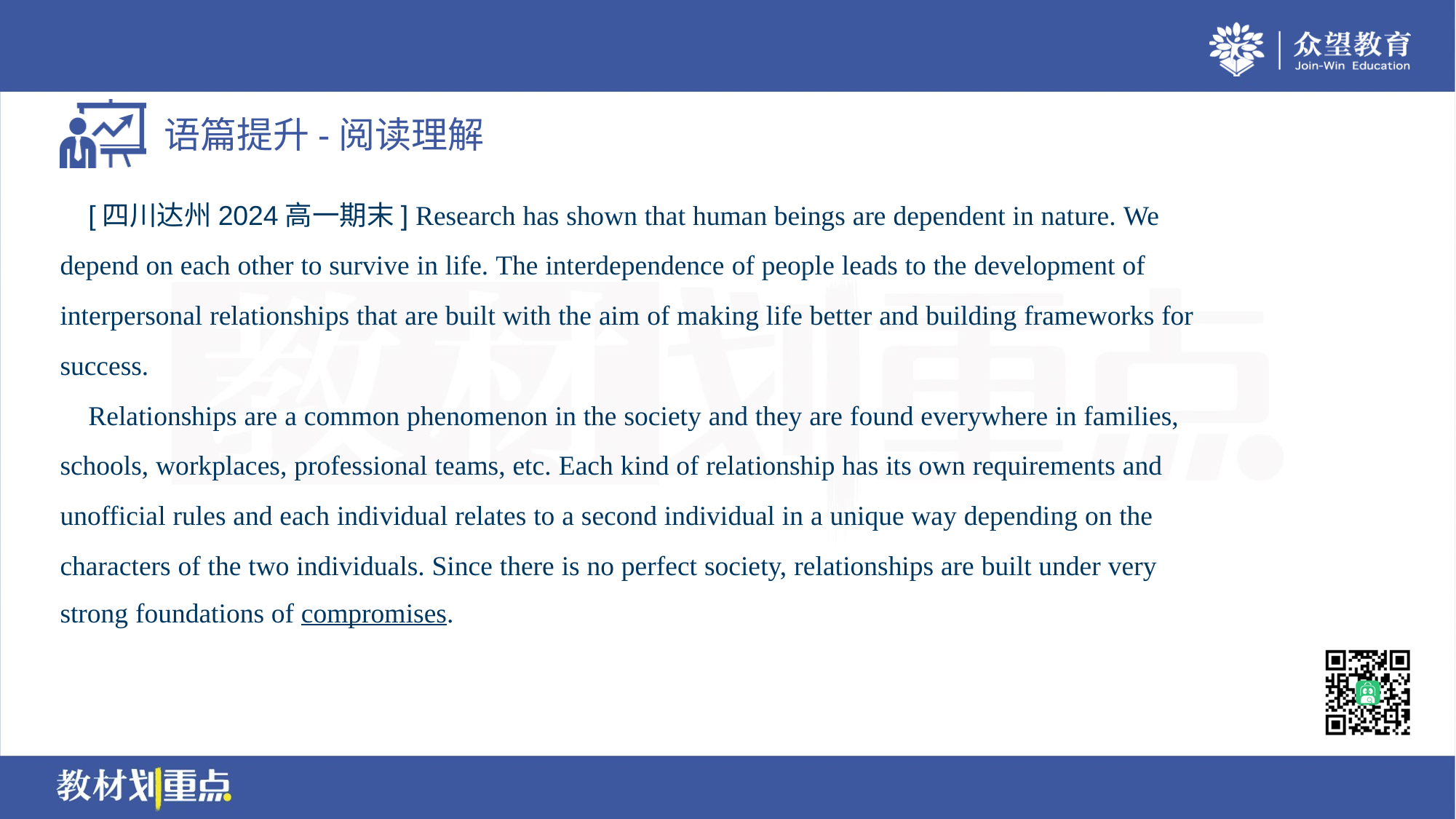

[四川达州2024高一期末] Research has shown that human beings are dependent in nature. We
depend on each other to survive in life. The interdependence of people leads to the development of
interpersonal relationships that are built with the aim of making life better and building frameworks for
success.
    Relationships are a common phenomenon in the society and they are found everywhere in families,
schools, workplaces, professional teams, etc. Each kind of relationship has its own requirements and
unofficial rules and each individual relates to a second individual in a unique way depending on the
characters of the two individuals. Since there is no perfect society, relationships are built under very
strong foundations of compromises.